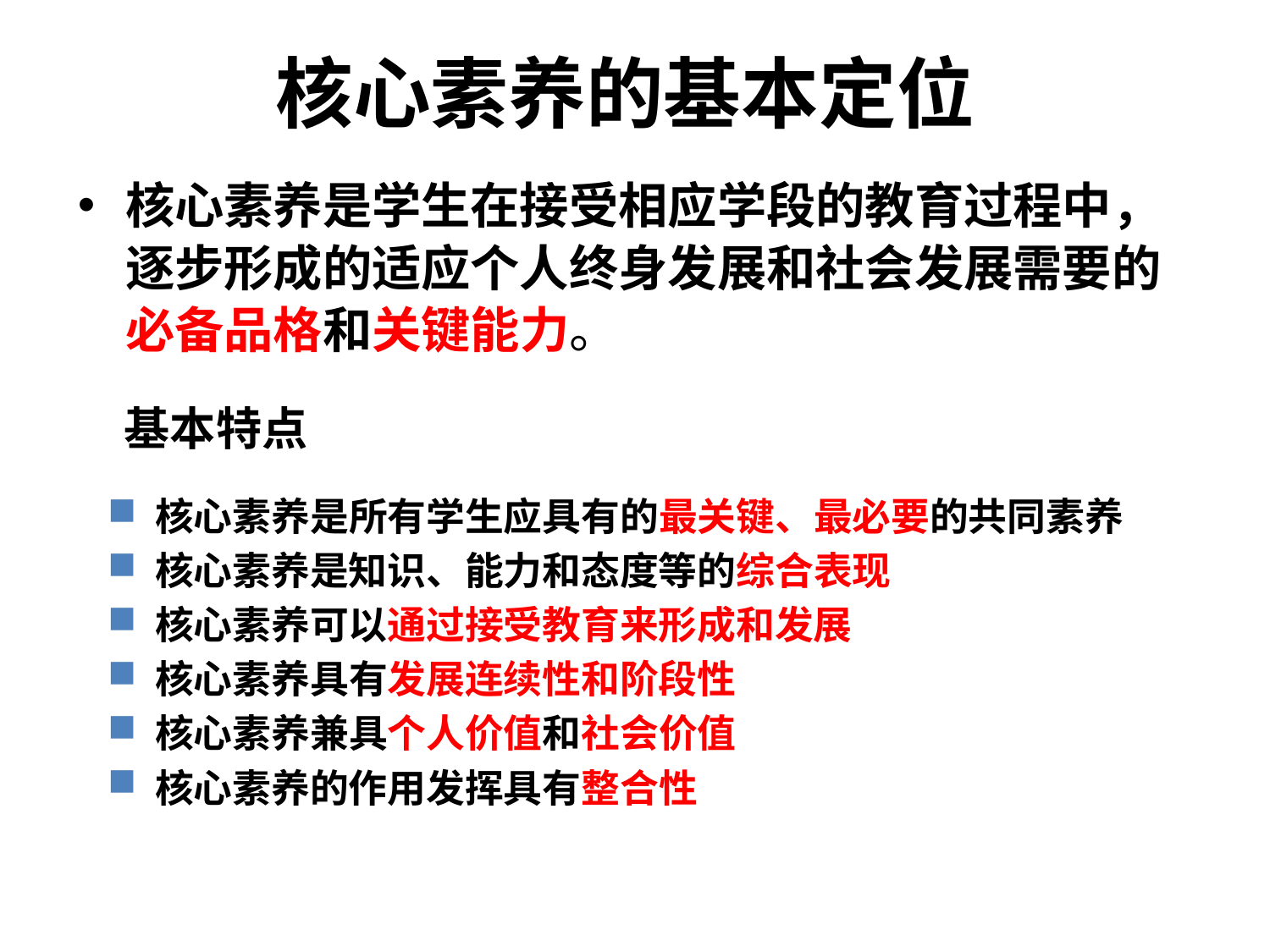

核心素养的基本定位
核心素养是学生在接受相应学段的教育过程中，逐步形成的适应个人终身发展和社会发展需要的必备品格和关键能力。

基本特点
核心素养是所有学生应具有的最关键、最必要的共同素养
核心素养是知识、能力和态度等的综合表现
核心素养可以通过接受教育来形成和发展
核心素养具有发展连续性和阶段性
核心素养兼具个人价值和社会价值
核心素养的作用发挥具有整合性